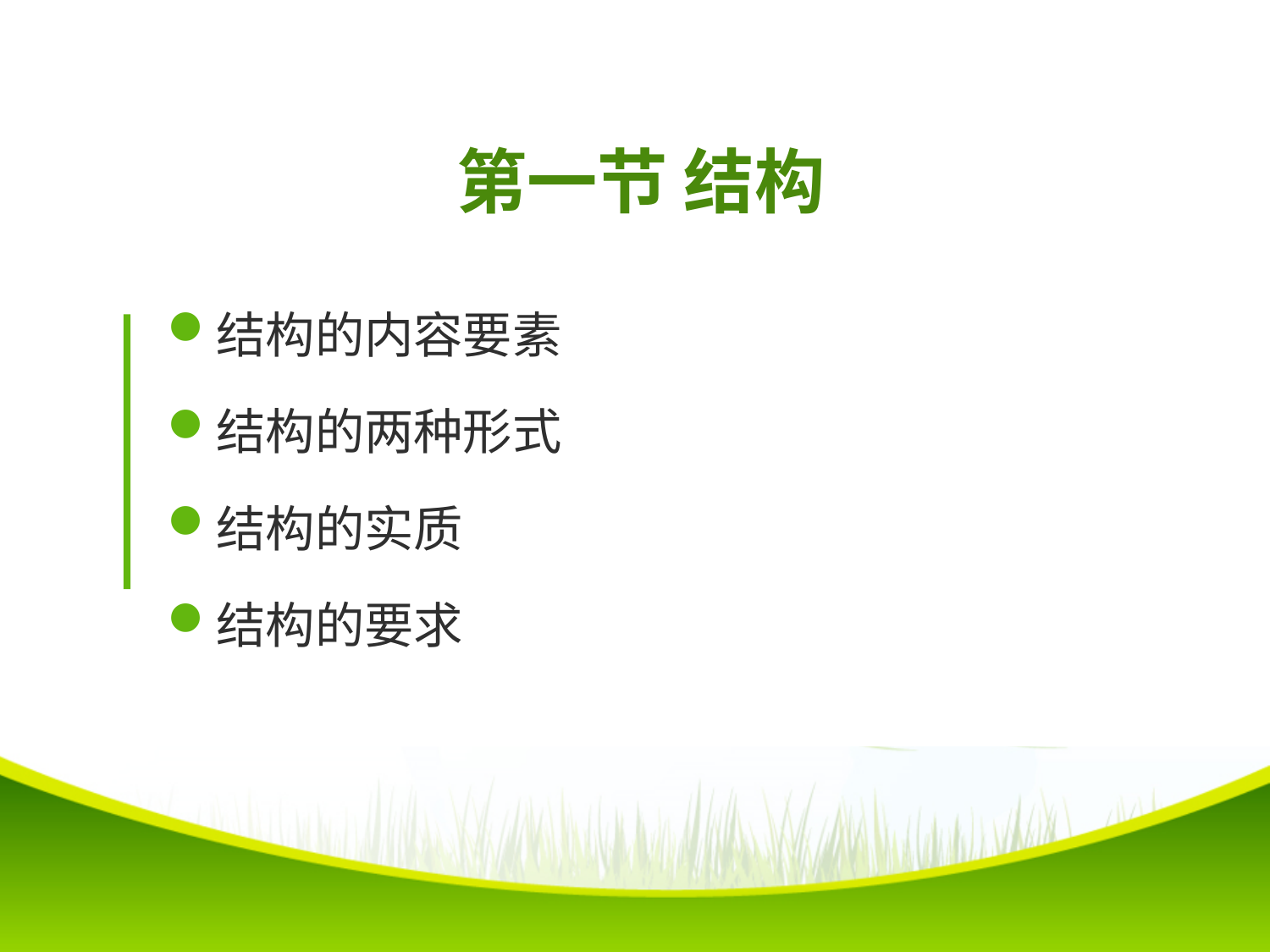

# 第一节 结构
结构的内容要素
结构的两种形式
结构的实质
结构的要求